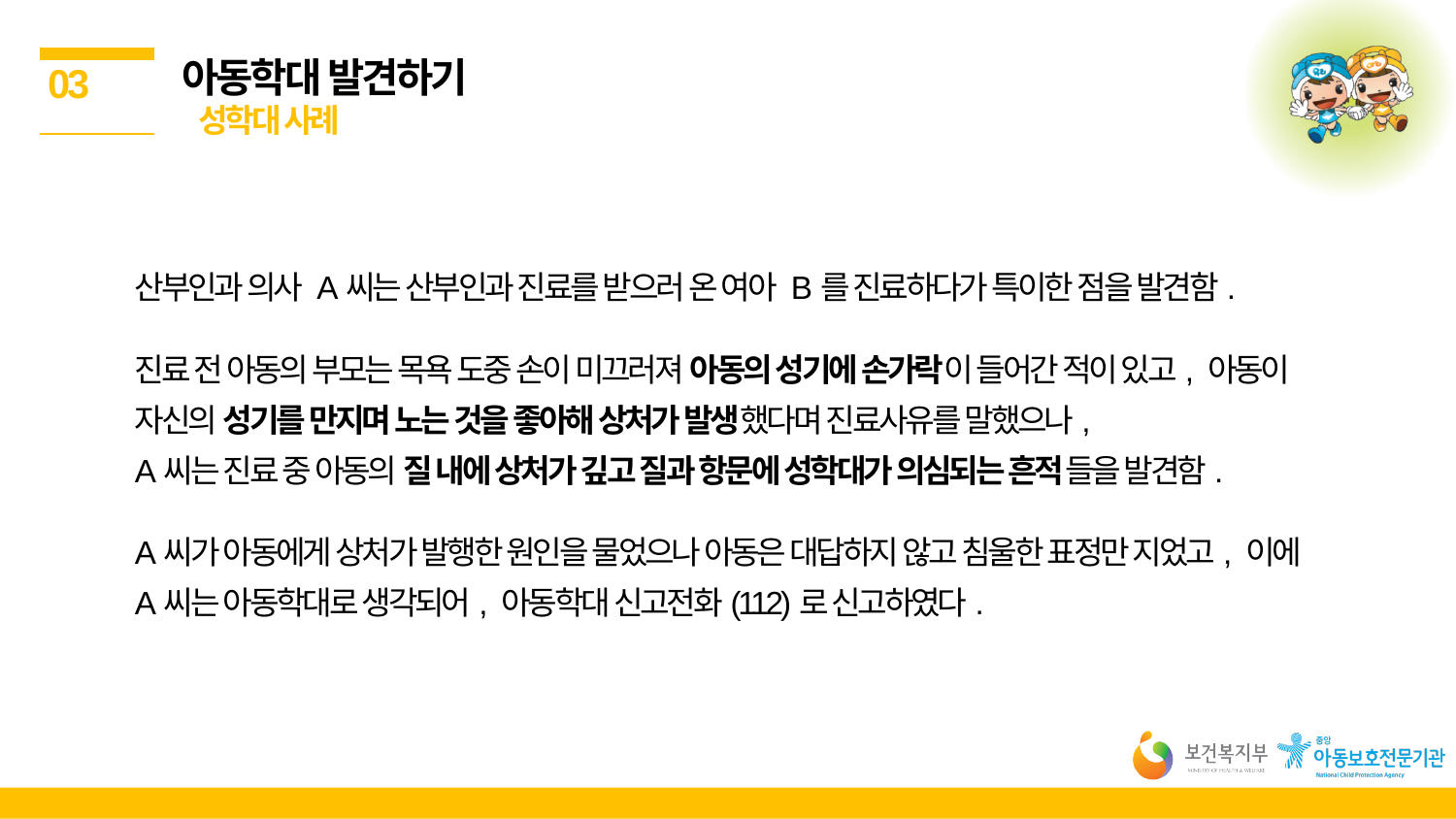

아동학대 발견하기
 성학대 사례
03
산부인과 의사 A씨는 산부인과 진료를 받으러 온 여아 B를 진료하다가 특이한 점을 발견함.

진료 전 아동의 부모는 목욕 도중 손이 미끄러져 아동의 성기에 손가락이 들어간 적이 있고, 아동이 자신의 성기를 만지며 노는 것을 좋아해 상처가 발생했다며 진료사유를 말했으나,
A씨는 진료 중 아동의 질 내에 상처가 깊고 질과 항문에 성학대가 의심되는 흔적들을 발견함.

A씨가 아동에게 상처가 발행한 원인을 물었으나 아동은 대답하지 않고 침울한 표정만 지었고, 이에 A씨는 아동학대로 생각되어, 아동학대 신고전화(112)로 신고하였다.